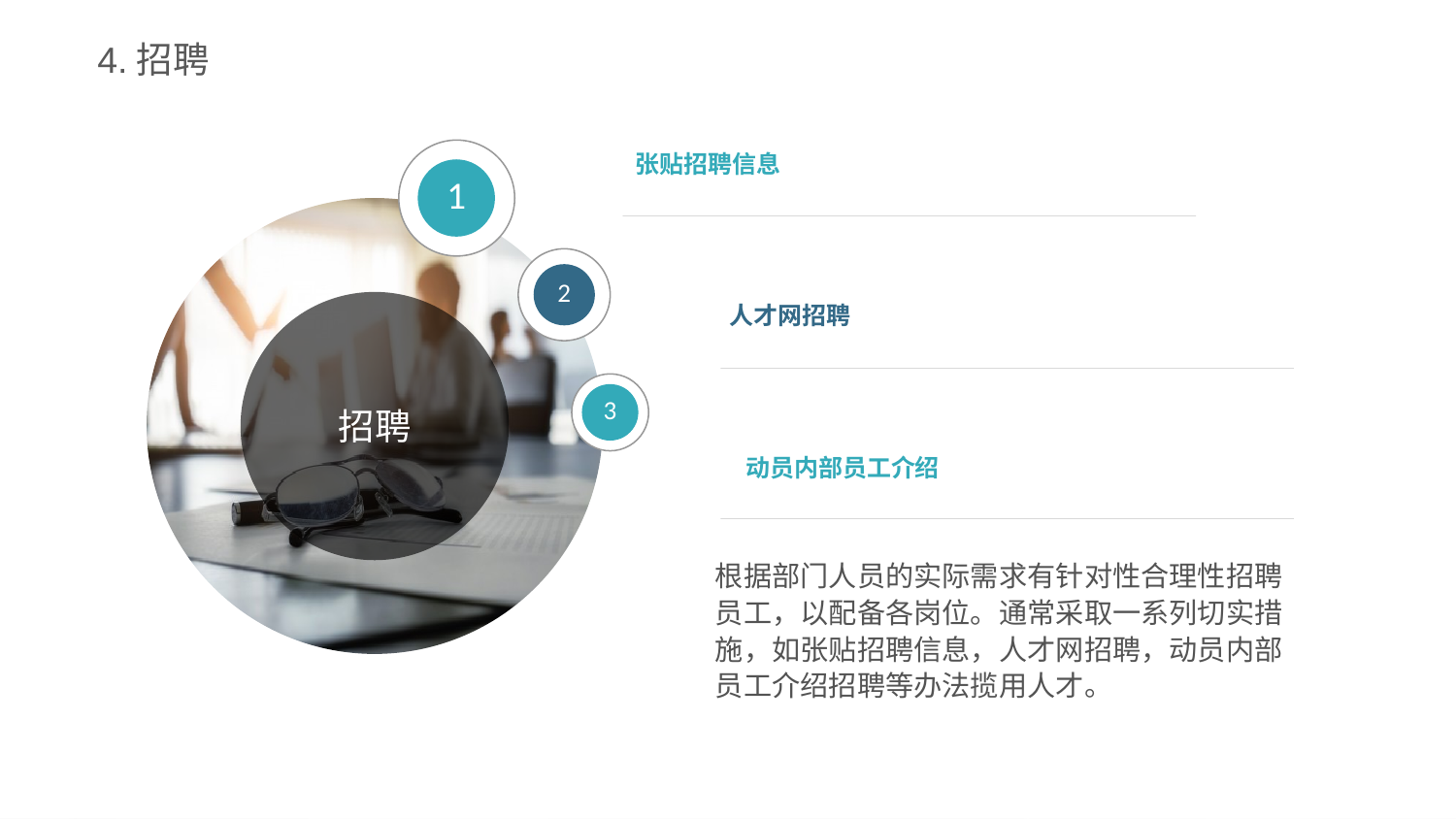

4.招聘
张贴招聘信息

人才网招聘

动员内部员工介绍

1

2

3

招聘
根据部门人员的实际需求有针对性合理性招聘员工，以配备各岗位。通常采取一系列切实措施，如张贴招聘信息，人才网招聘，动员内部员工介绍招聘等办法揽用人才。